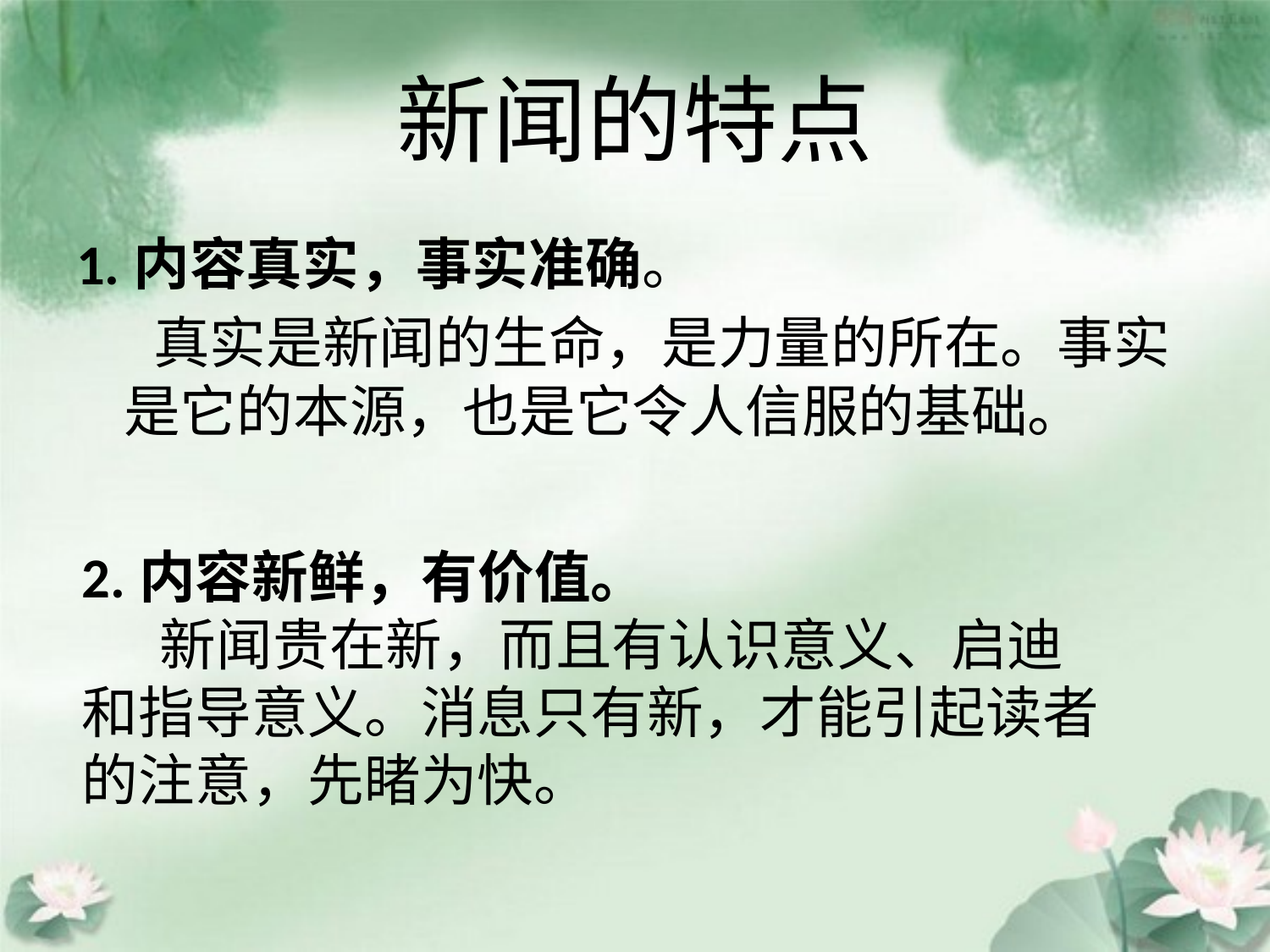

# 新闻的特点
1.内容真实，事实准确。
     真实是新闻的生命，是力量的所在。事实是它的本源，也是它令人信服的基础。
2.内容新鲜，有价值。
     新闻贵在新，而且有认识意义、启迪和指导意义。消息只有新，才能引起读者的注意，先睹为快。